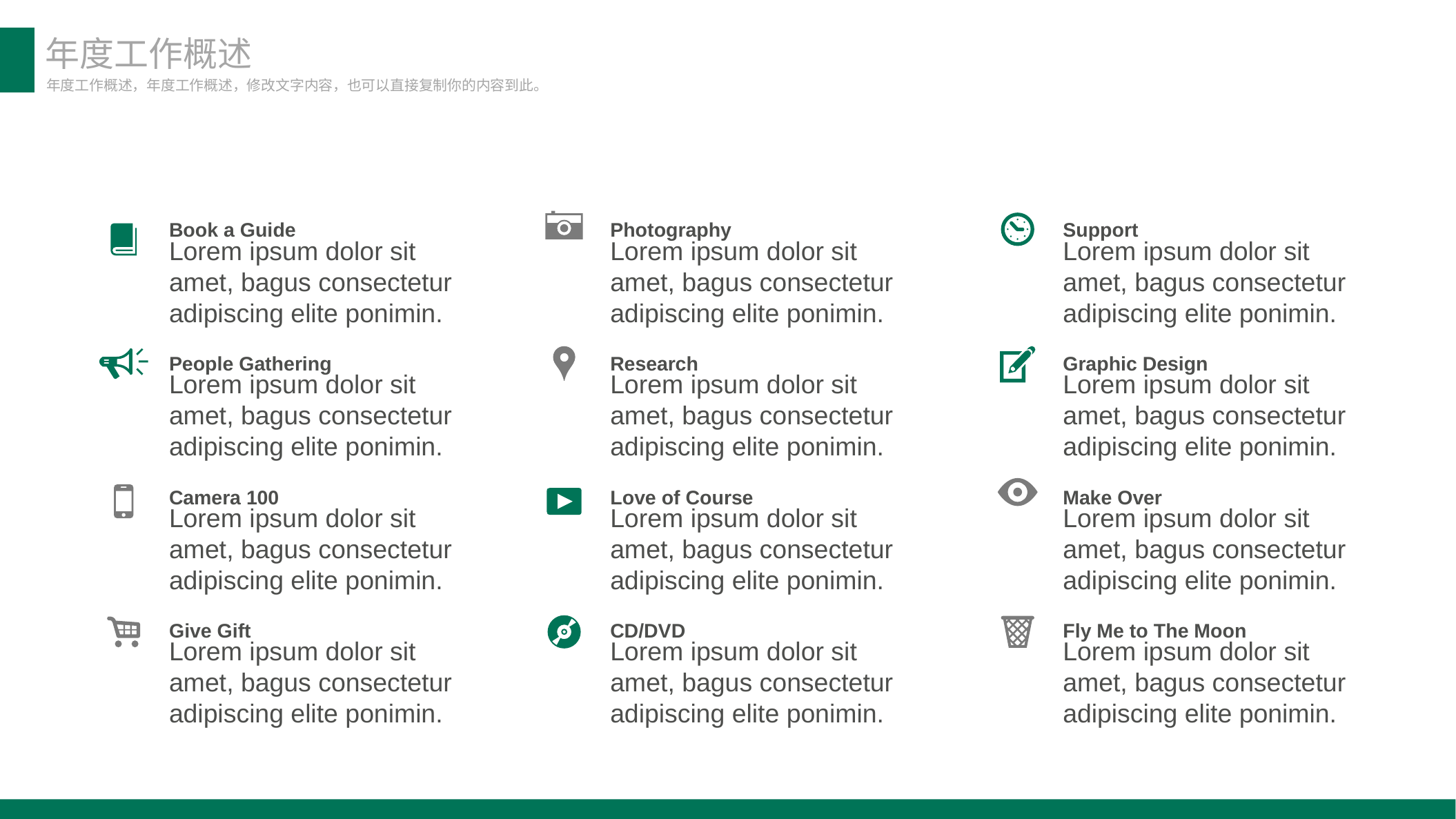

年度工作概述
年度工作概述，年度工作概述，修改文字内容，也可以直接复制你的内容到此。
Book a Guide

Photography
Support

Lorem ipsum dolor sit amet, bagus consectetur adipiscing elite ponimin.
Lorem ipsum dolor sit amet, bagus consectetur adipiscing elite ponimin.
Lorem ipsum dolor sit amet, bagus consectetur adipiscing elite ponimin.
People Gathering
Research
Graphic Design

Lorem ipsum dolor sit amet, bagus consectetur adipiscing elite ponimin.
Lorem ipsum dolor sit amet, bagus consectetur adipiscing elite ponimin.
Lorem ipsum dolor sit amet, bagus consectetur adipiscing elite ponimin.
Camera 100
Love of Course
Make Over

Lorem ipsum dolor sit amet, bagus consectetur adipiscing elite ponimin.
Lorem ipsum dolor sit amet, bagus consectetur adipiscing elite ponimin.
Lorem ipsum dolor sit amet, bagus consectetur adipiscing elite ponimin.
Give Gift
CD/DVD
Fly Me to The Moon

Lorem ipsum dolor sit amet, bagus consectetur adipiscing elite ponimin.
Lorem ipsum dolor sit amet, bagus consectetur adipiscing elite ponimin.
Lorem ipsum dolor sit amet, bagus consectetur adipiscing elite ponimin.